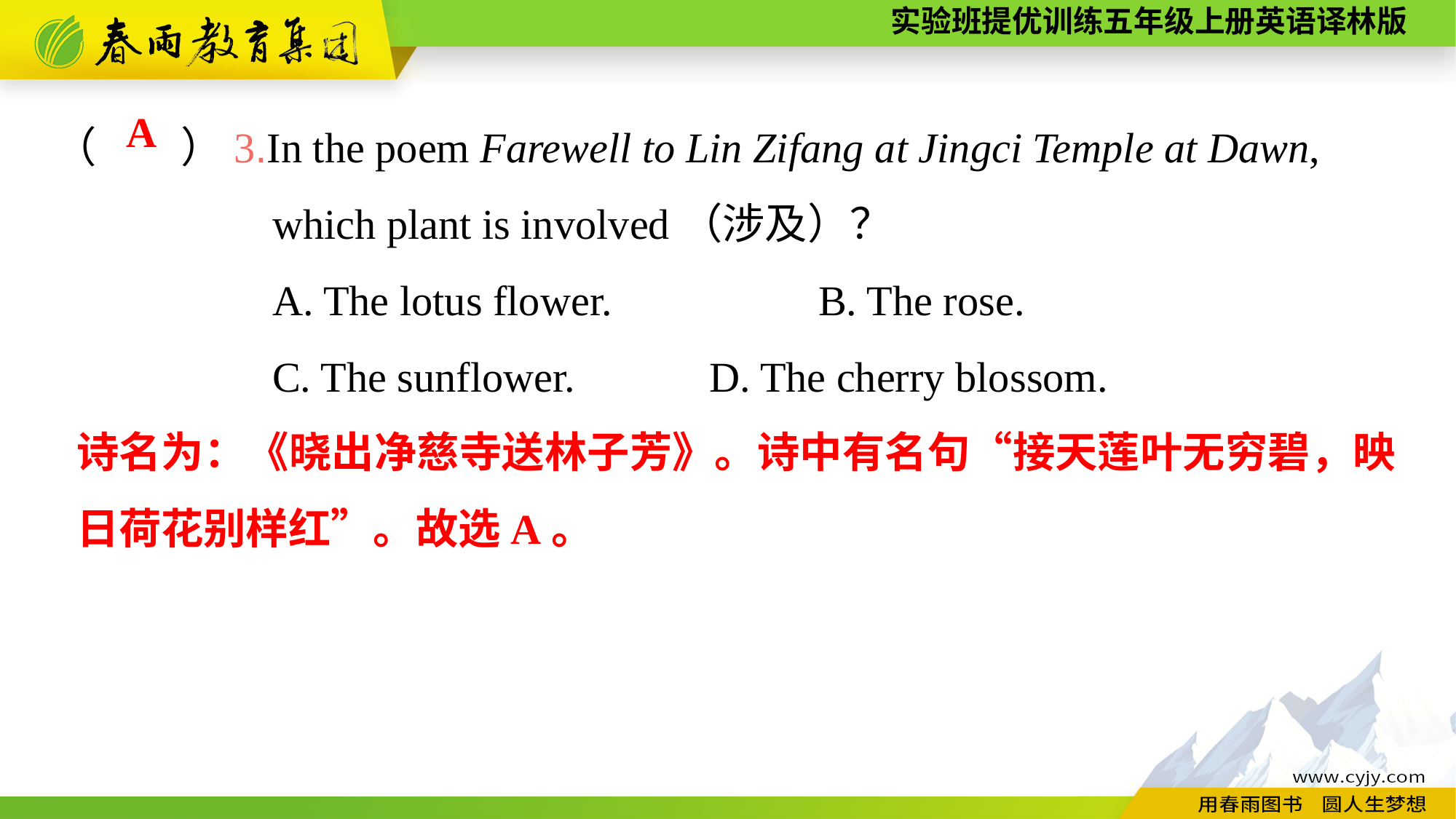

（　　）3.In the poem Farewell to Lin Zifang at Jingci Temple at Dawn,
		which plant is involved（涉及）？
		A. The lotus flower.		B. The rose.
		C. The sunflower.		D. The cherry blossom.
A
诗名为：《晓出净慈寺送林子芳》。诗中有名句“接天莲叶无穷碧，映日荷花别样红”。故选A。